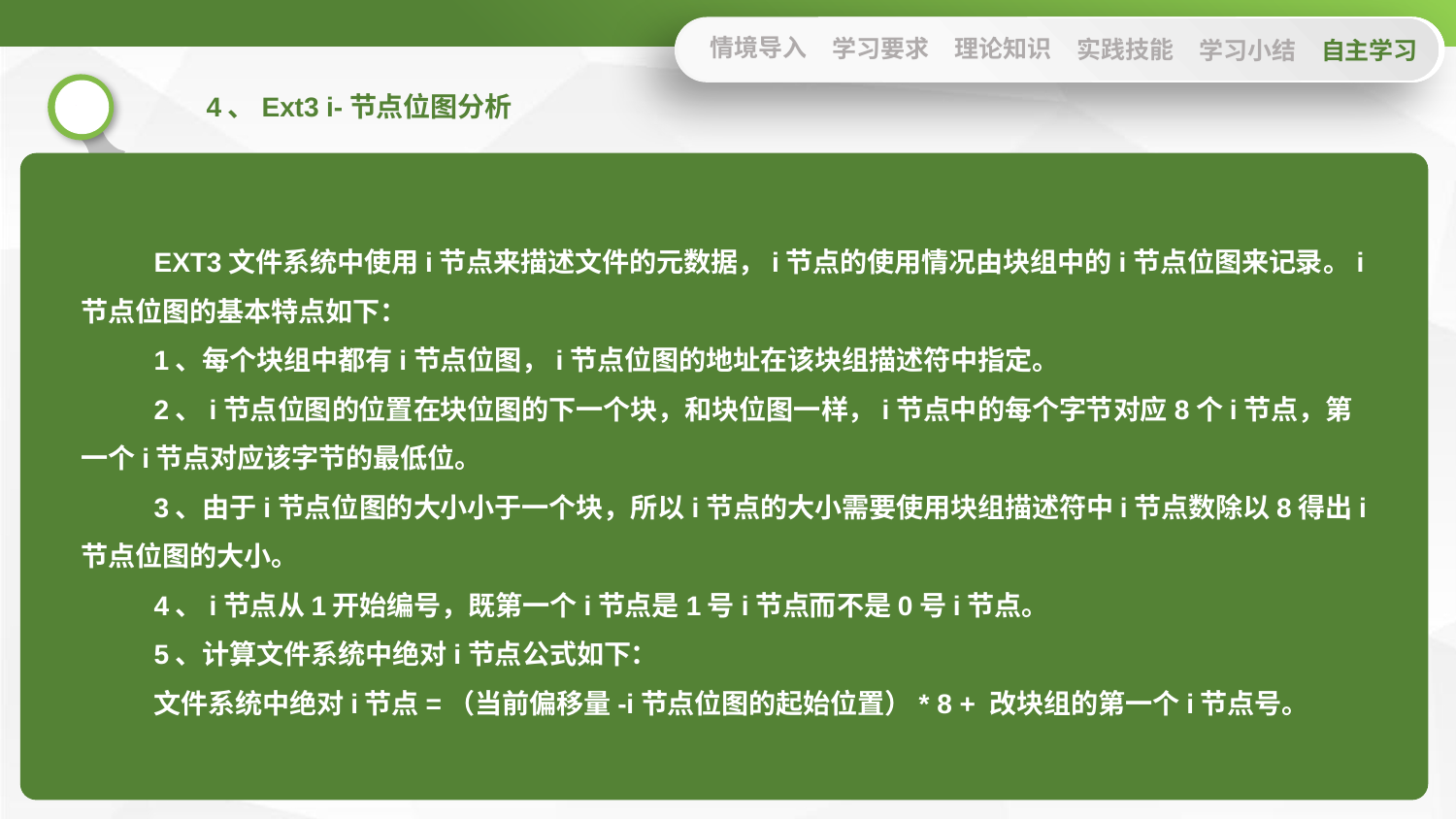

情境导入
学习要求
理论知识
实践技能
学习小结
自主学习
4、Ext3 i-节点位图分析
EXT3文件系统中使用i节点来描述文件的元数据，i节点的使用情况由块组中的i节点位图来记录。i节点位图的基本特点如下：
1、每个块组中都有i节点位图，i节点位图的地址在该块组描述符中指定。
2、i节点位图的位置在块位图的下一个块，和块位图一样，i节点中的每个字节对应8个i节点，第一个i节点对应该字节的最低位。
3、由于i节点位图的大小小于一个块，所以i节点的大小需要使用块组描述符中i节点数除以8得出i节点位图的大小。
4、i节点从1开始编号，既第一个i节点是1号i节点而不是0号i节点。
5、计算文件系统中绝对i节点公式如下：
文件系统中绝对i节点=（当前偏移量-i节点位图的起始位置）* 8 + 改块组的第一个i节点号。